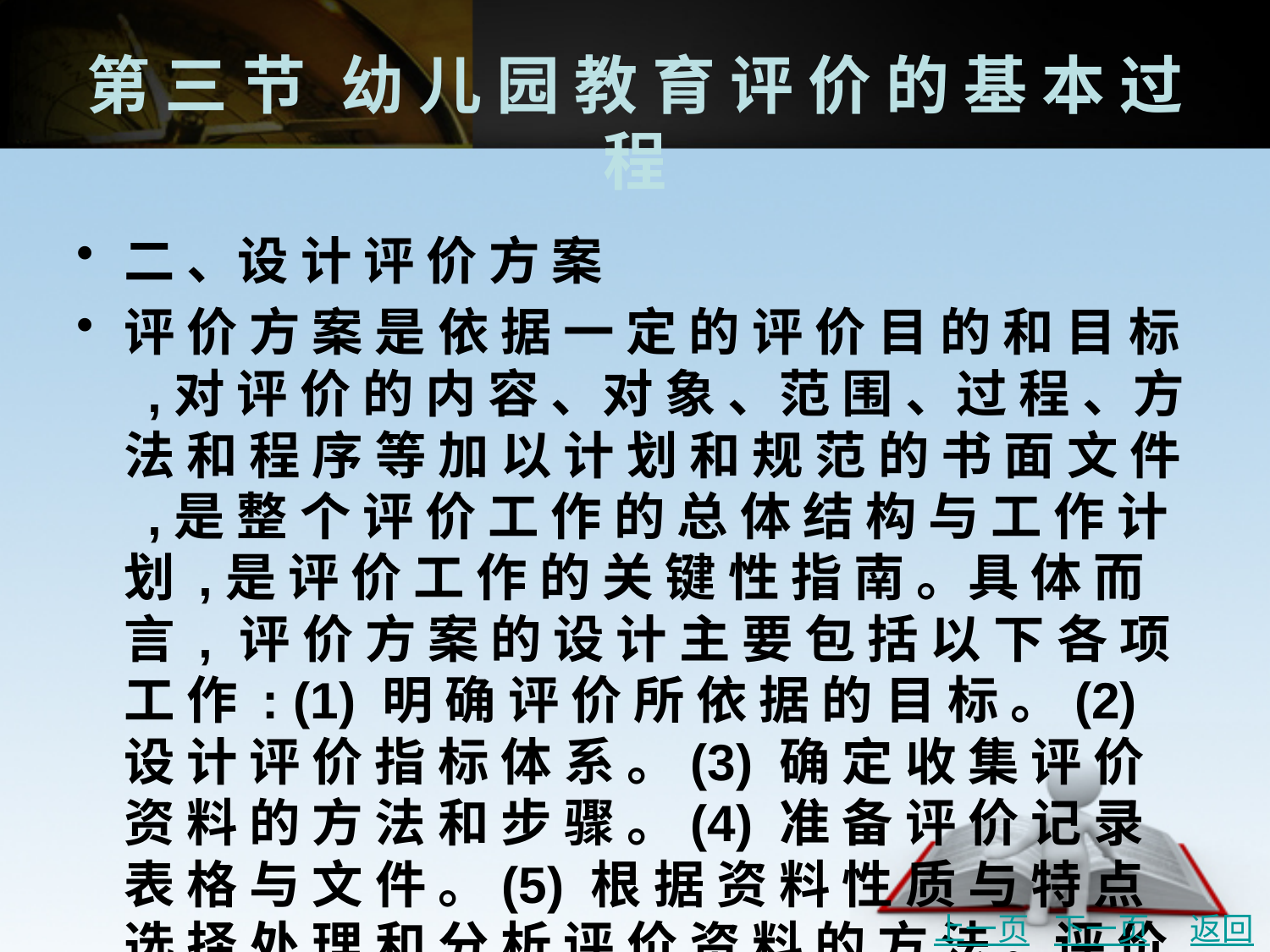

# 第 三 节	幼 儿 园 教 育 评 价 的 基 本 过 程
二 、设 计 评 价 方 案
评 价 方 案 是 依 据 一 定 的 评 价 目 的 和 目 标 ,对 评 价 的 内 容 、对 象 、范 围 、过 程 、方 法 和 程 序 等 加 以 计 划 和 规 范 的 书 面 文 件 ,是 整 个 评 价 工 作 的 总 体 结 构 与 工 作 计 划 ,是 评 价 工 作 的 关 键 性 指 南 。具 体 而 言 , 评 价 方 案 的 设 计 主 要 包 括 以 下 各 项 工 作 : (1) 明 确 评 价 所 依 据 的 目 标 。(2) 设 计 评 价 指 标 体 系 。(3) 确 定 收 集 评 价 资 料 的 方 法 和 步 骤 。(4) 准 备 评 价 记 录 表 格 与 文 件 。(5) 根 据 资 料 性 质 与 特 点 选 择 处 理 和 分 析 评 价 资 料 的 方 法 。评 价 方 案 还 应 包 括 评 价 项 目 的 人 员 配 备 、费 用 预 算 、完 成 各 阶 段 任 务 的 时 间 表 等 。

上一页
下一页
返回